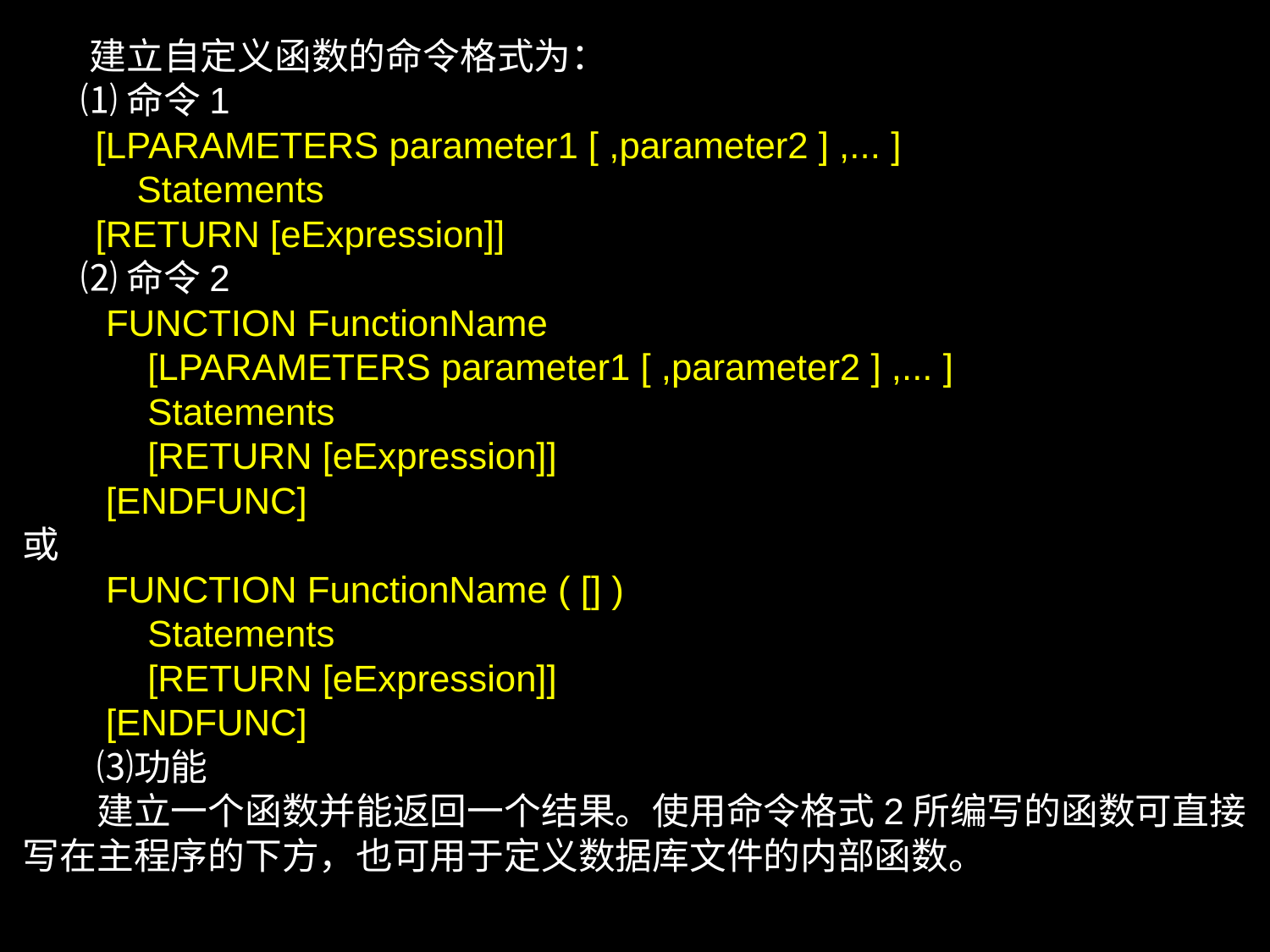

建立自定义函数的命令格式为：
       ⑴命令1
       [LPARAMETERS parameter1 [ ,parameter2 ] ,... ]
           Statements
       [RETURN [eExpression]]
       ⑵命令2
　　FUNCTION FunctionName
    　　[LPARAMETERS parameter1 [ ,parameter2 ] ,... ]
    　　Statements
    　　[RETURN [eExpression]]
　　[ENDFUNC]
或
　　FUNCTION FunctionName ( [] )
    　　Statements
    　　[RETURN [eExpression]]
　　[ENDFUNC]
　　⑶功能
　　建立一个函数并能返回一个结果。使用命令格式2所编写的函数可直接写在主程序的下方，也可用于定义数据库文件的内部函数。